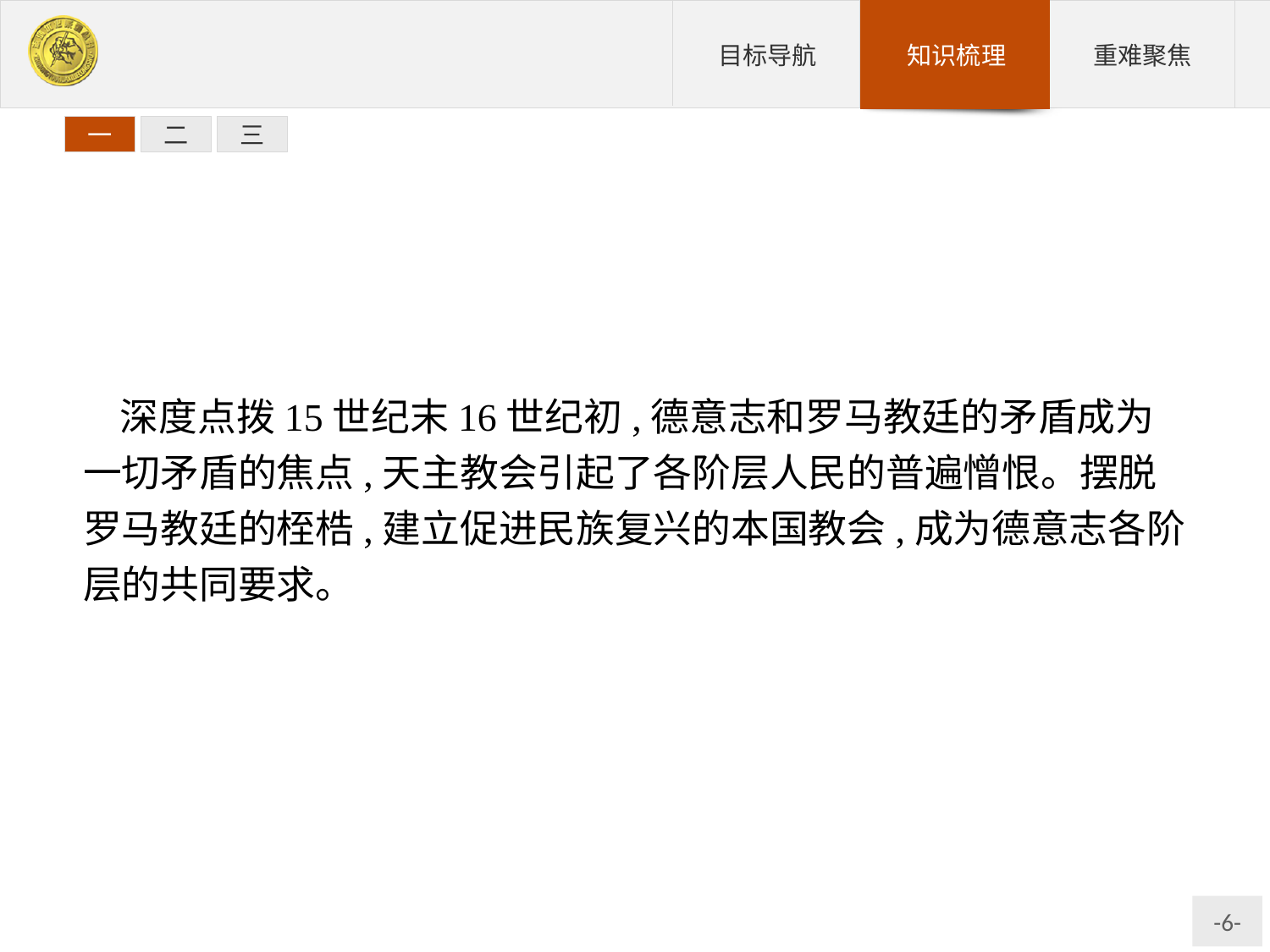

一
二
三
深度点拨15世纪末16世纪初,德意志和罗马教廷的矛盾成为一切矛盾的焦点,天主教会引起了各阶层人民的普遍憎恨。摆脱罗马教廷的桎梏,建立促进民族复兴的本国教会,成为德意志各阶层的共同要求。